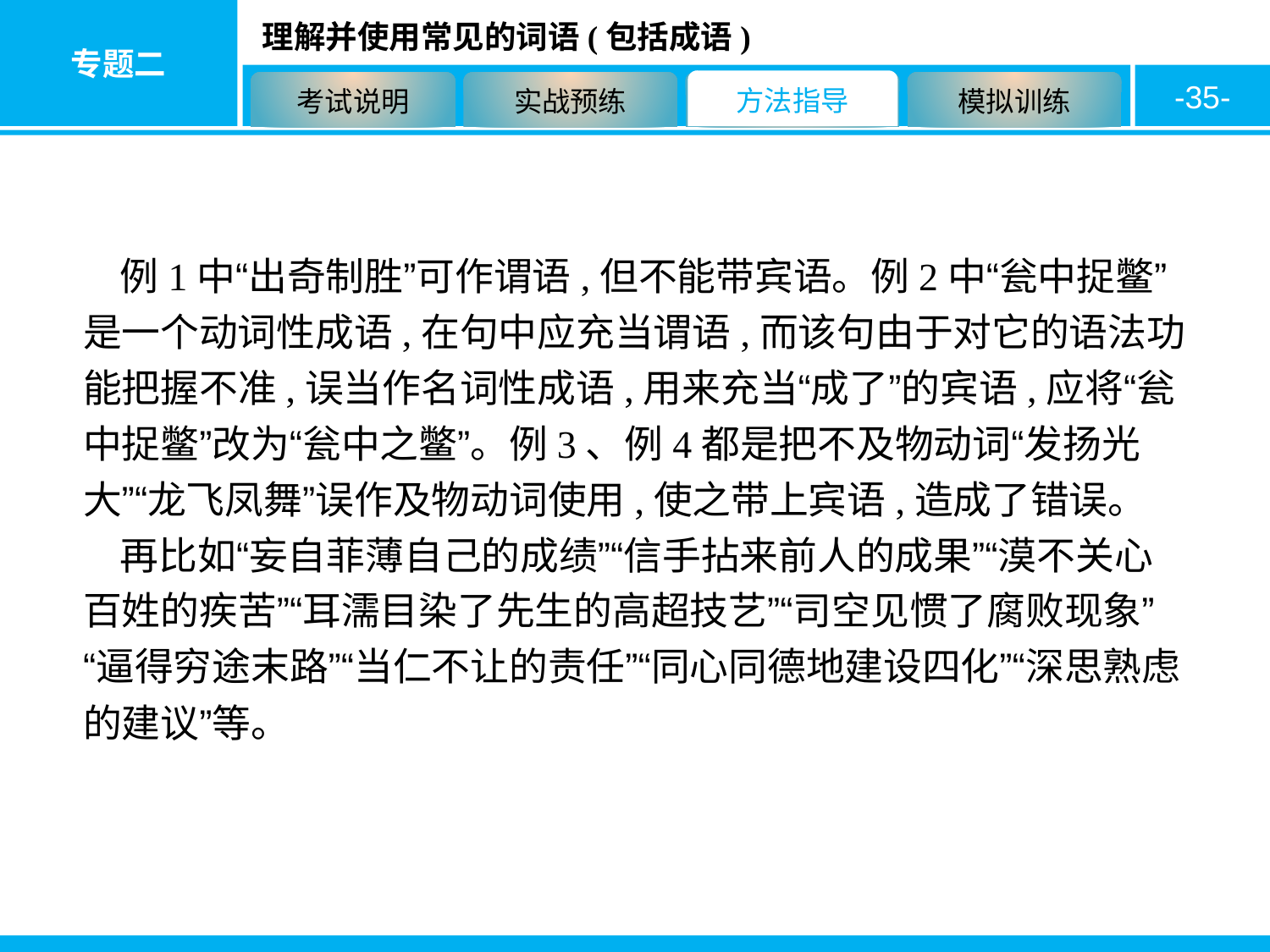

-35-
例1中“出奇制胜”可作谓语,但不能带宾语。例2中“瓮中捉鳖”是一个动词性成语,在句中应充当谓语,而该句由于对它的语法功能把握不准,误当作名词性成语,用来充当“成了”的宾语,应将“瓮中捉鳖”改为“瓮中之鳖”。例3、例4都是把不及物动词“发扬光大”“龙飞凤舞”误作及物动词使用,使之带上宾语,造成了错误。
再比如“妄自菲薄自己的成绩”“信手拈来前人的成果”“漠不关心百姓的疾苦”“耳濡目染了先生的高超技艺”“司空见惯了腐败现象”“逼得穷途末路”“当仁不让的责任”“同心同德地建设四化”“深思熟虑的建议”等。